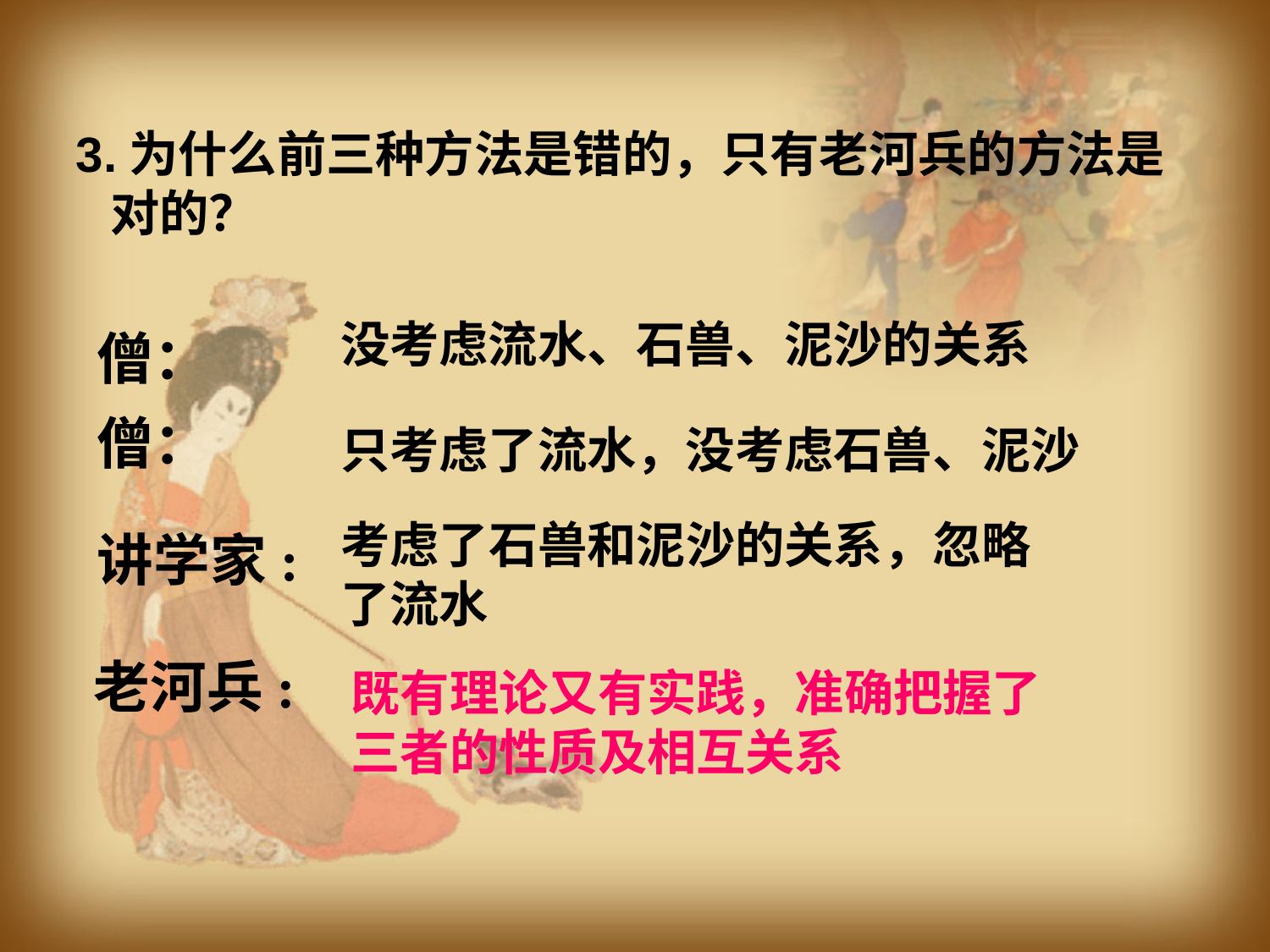

3.为什么前三种方法是错的，只有老河兵的方法是
  对的？
没考虑流水、石兽、泥沙的关系
僧：
僧：
只考虑了流水，没考虑石兽、泥沙
考虑了石兽和泥沙的关系，忽略了流水
讲学家:
老河兵:
既有理论又有实践，准确把握了三者的性质及相互关系